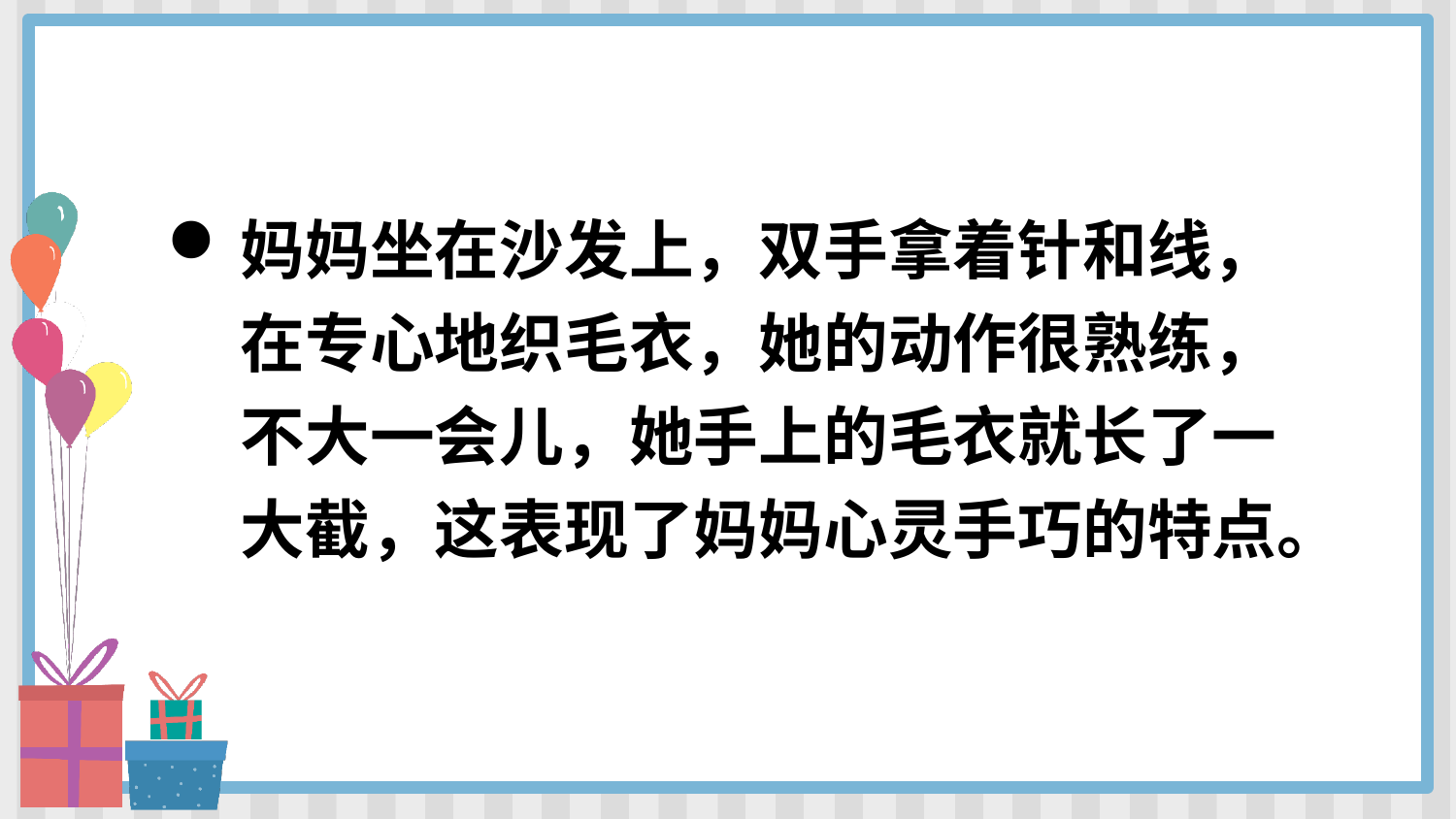

妈妈坐在沙发上，双手拿着针和线，在专心地织毛衣，她的动作很熟练，不大一会儿，她手上的毛衣就长了一大截，这表现了妈妈心灵手巧的特点。